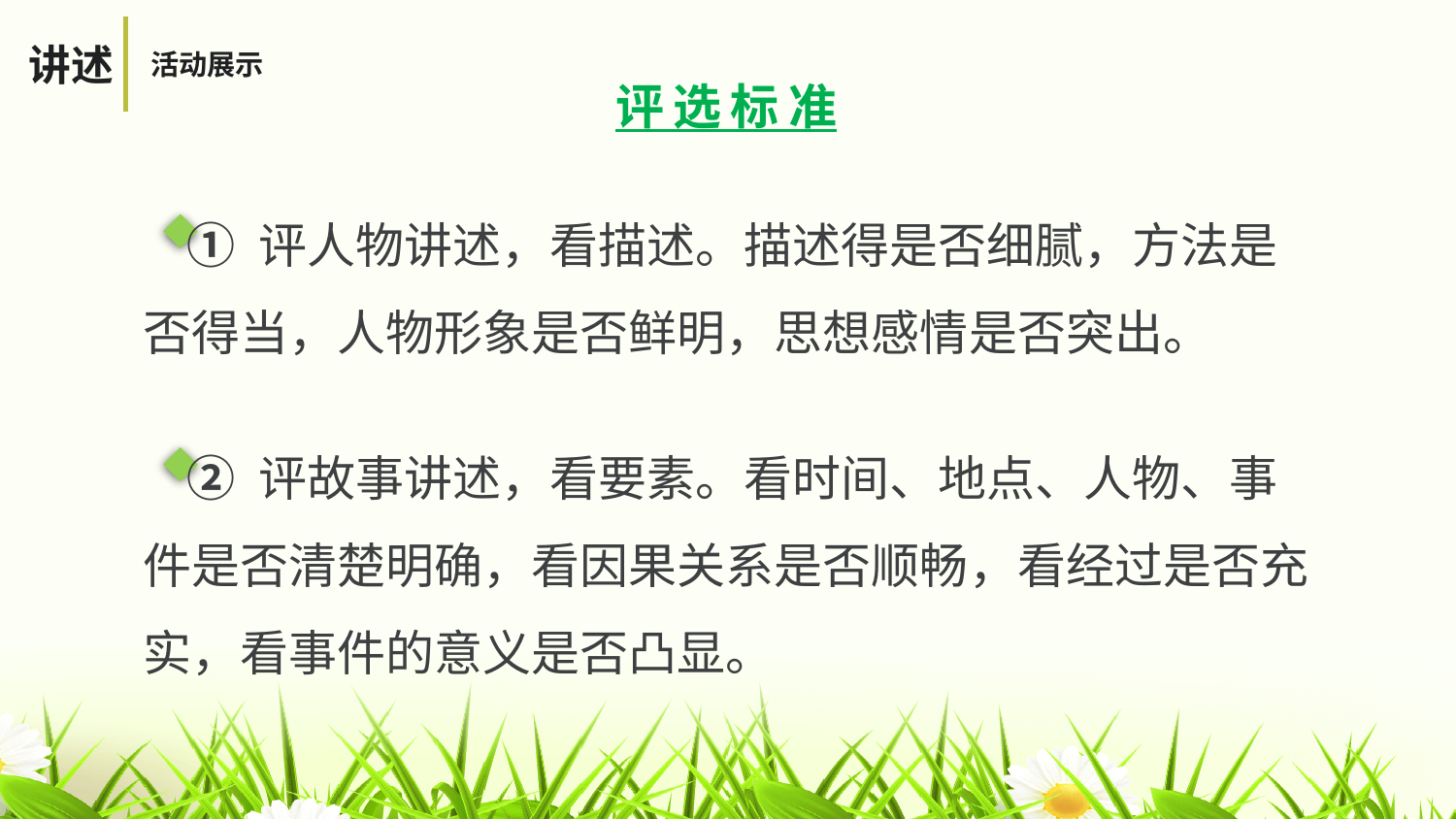

讲述
活动展示
评选标准
    ① 评人物讲述，看描述。描述得是否细腻，方法是否得当，人物形象是否鲜明，思想感情是否突出。

    ② 评故事讲述，看要素。看时间、地点、人物、事件是否清楚明确，看因果关系是否顺畅，看经过是否充实，看事件的意义是否凸显。